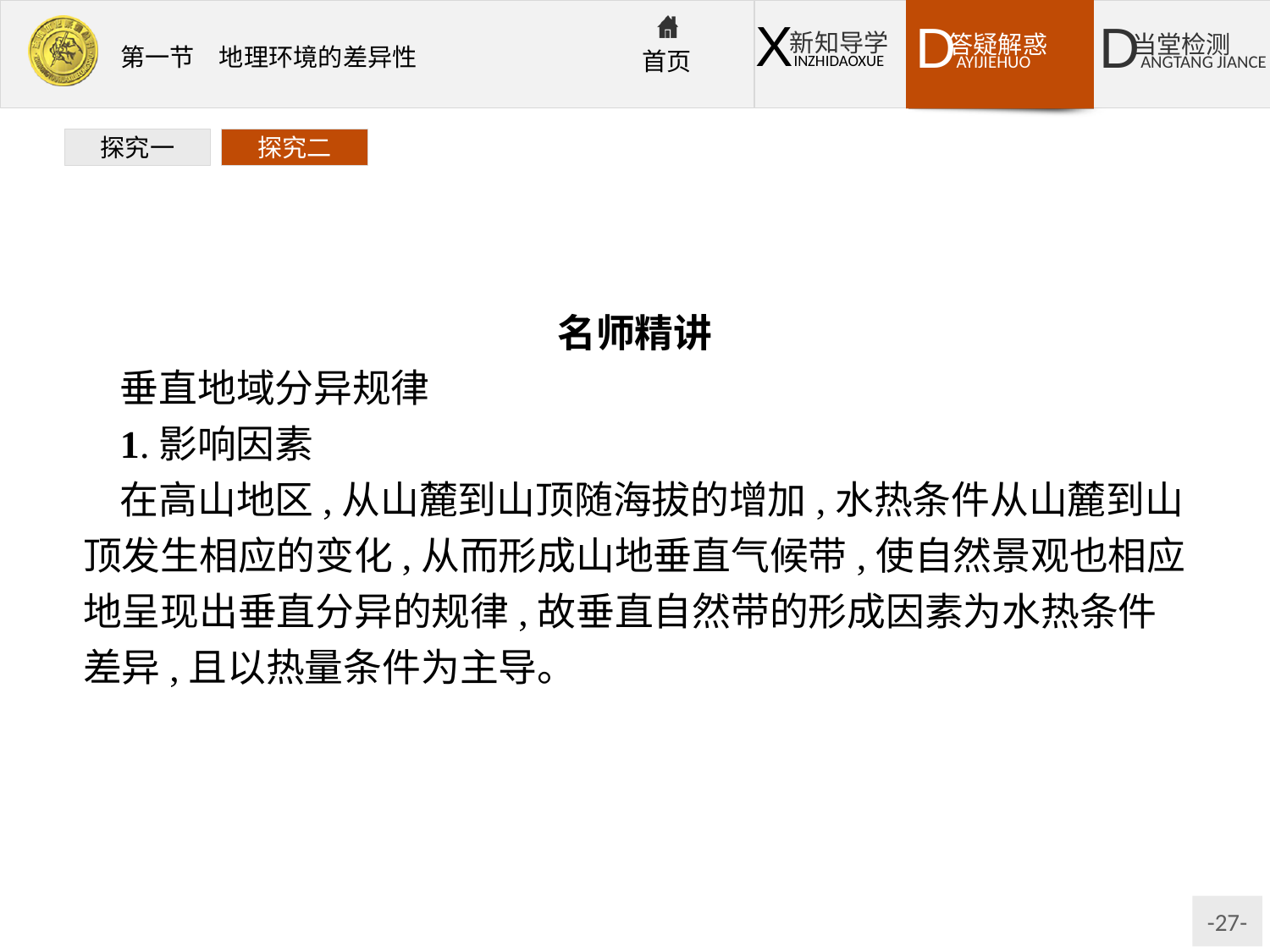

探究一
探究二
名师精讲
垂直地域分异规律
1.影响因素
在高山地区,从山麓到山顶随海拔的增加,水热条件从山麓到山顶发生相应的变化,从而形成山地垂直气候带,使自然景观也相应地呈现出垂直分异的规律,故垂直自然带的形成因素为水热条件差异,且以热量条件为主导。